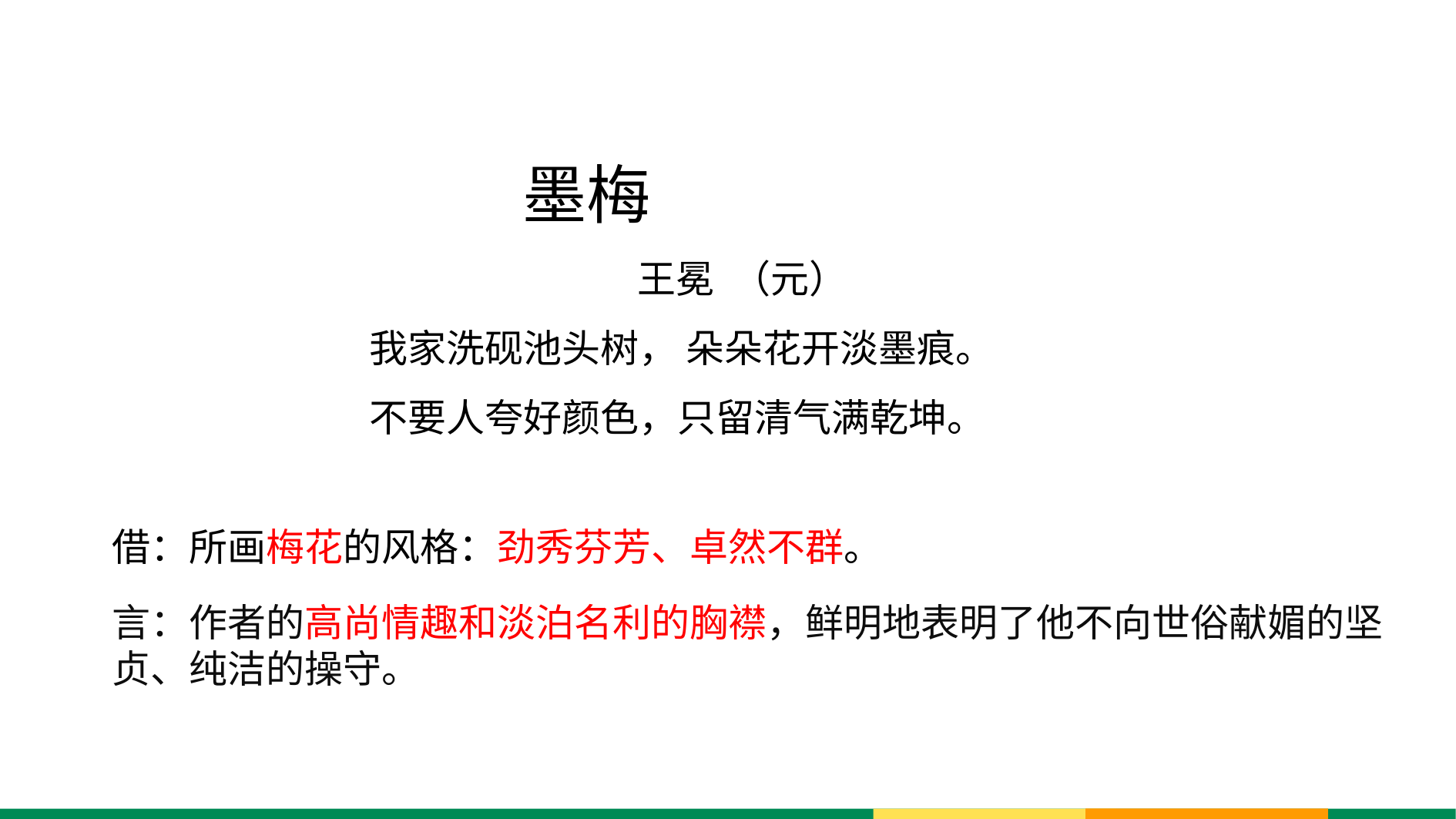

墨梅
                                                      王冕  （元）
                       我家洗砚池头树， 朵朵花开淡墨痕。
                       不要人夸好颜色，只留清气满乾坤。
借：所画梅花的风格：劲秀芬芳、卓然不群。
言：作者的高尚情趣和淡泊名利的胸襟，鲜明地表明了他不向世俗献媚的坚贞、纯洁的操守。